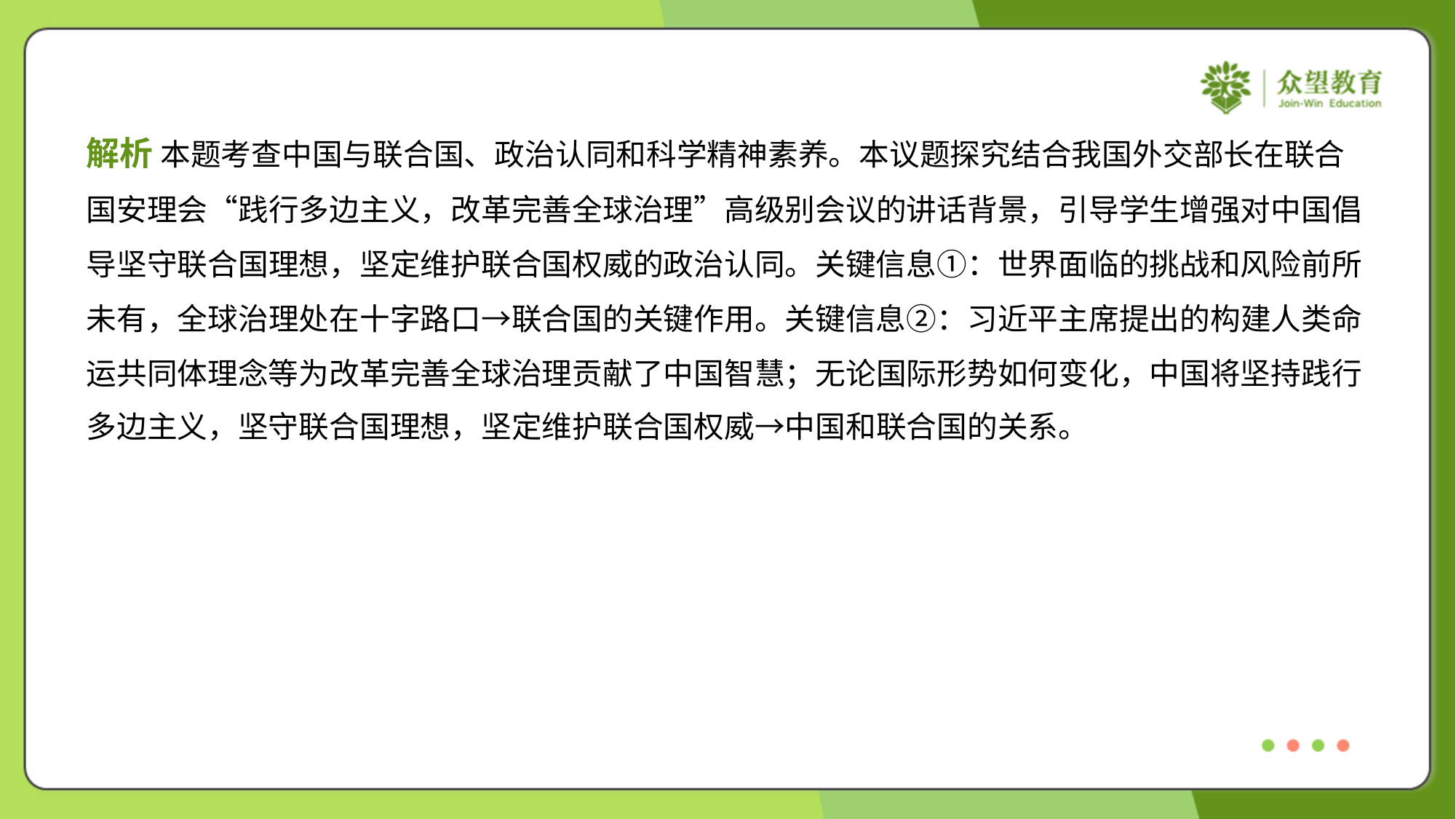

解析 本题考查中国与联合国、政治认同和科学精神素养。本议题探究结合我国外交部长在联合
国安理会“践行多边主义，改革完善全球治理”高级别会议的讲话背景，引导学生增强对中国倡
导坚守联合国理想，坚定维护联合国权威的政治认同。关键信息①：世界面临的挑战和风险前所
未有，全球治理处在十字路口→联合国的关键作用。关键信息②：习近平主席提出的构建人类命
运共同体理念等为改革完善全球治理贡献了中国智慧；无论国际形势如何变化，中国将坚持践行
多边主义，坚守联合国理想，坚定维护联合国权威→中国和联合国的关系。